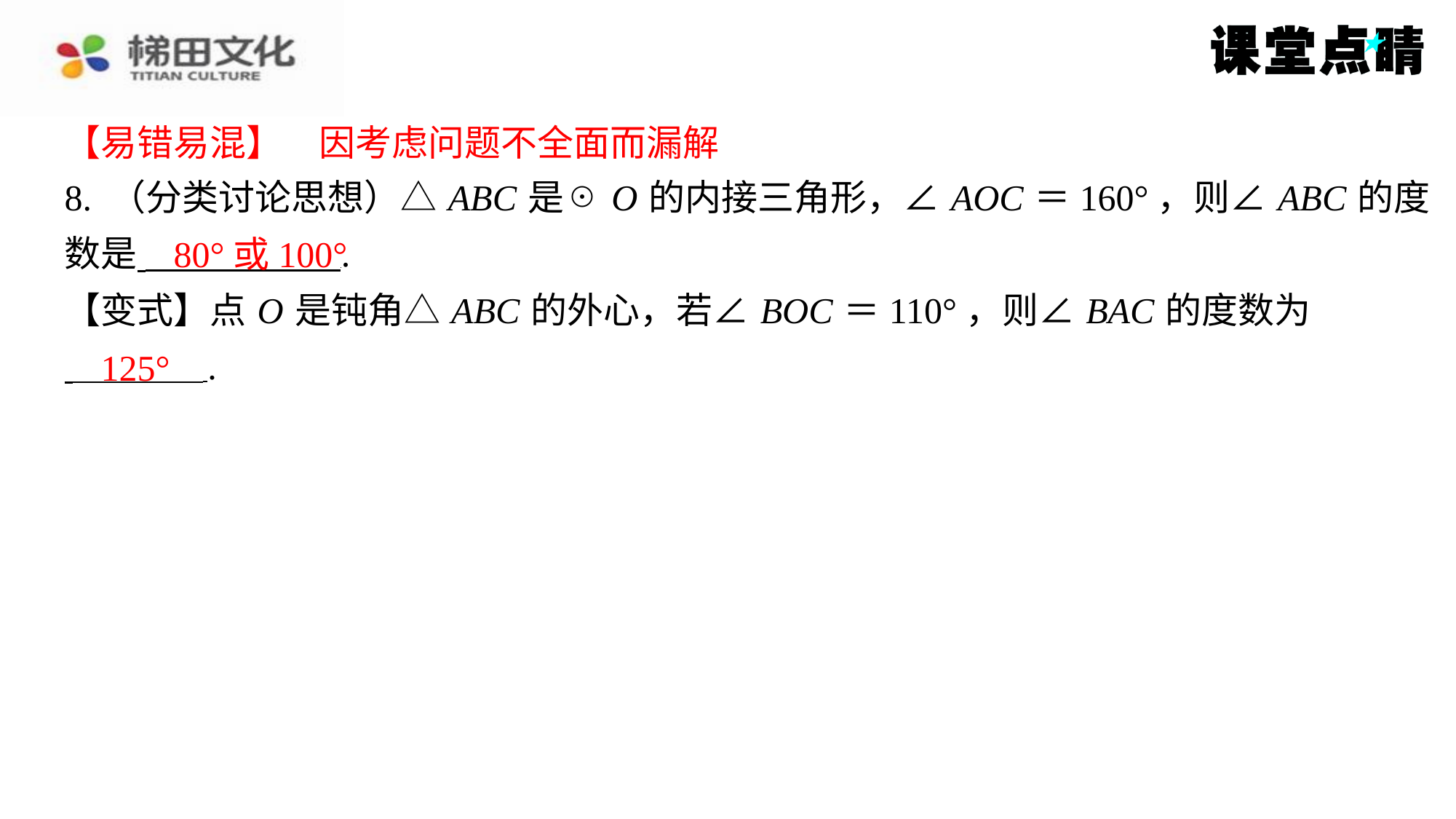

【易错易混】　因考虑问题不全面而漏解
【易错易混】　因考虑问题不全面而漏解
8. （分类讨论思想）△ ABC 是☉ O 的内接三角形，∠ AOC ＝160°，则∠ ABC 的度
数是                               ⁠.
【变式】点 O 是钝角△ ABC 的外心，若∠ BOC ＝110°，则∠ BAC 的度数为
                   ⁠.
80°或100°
125°